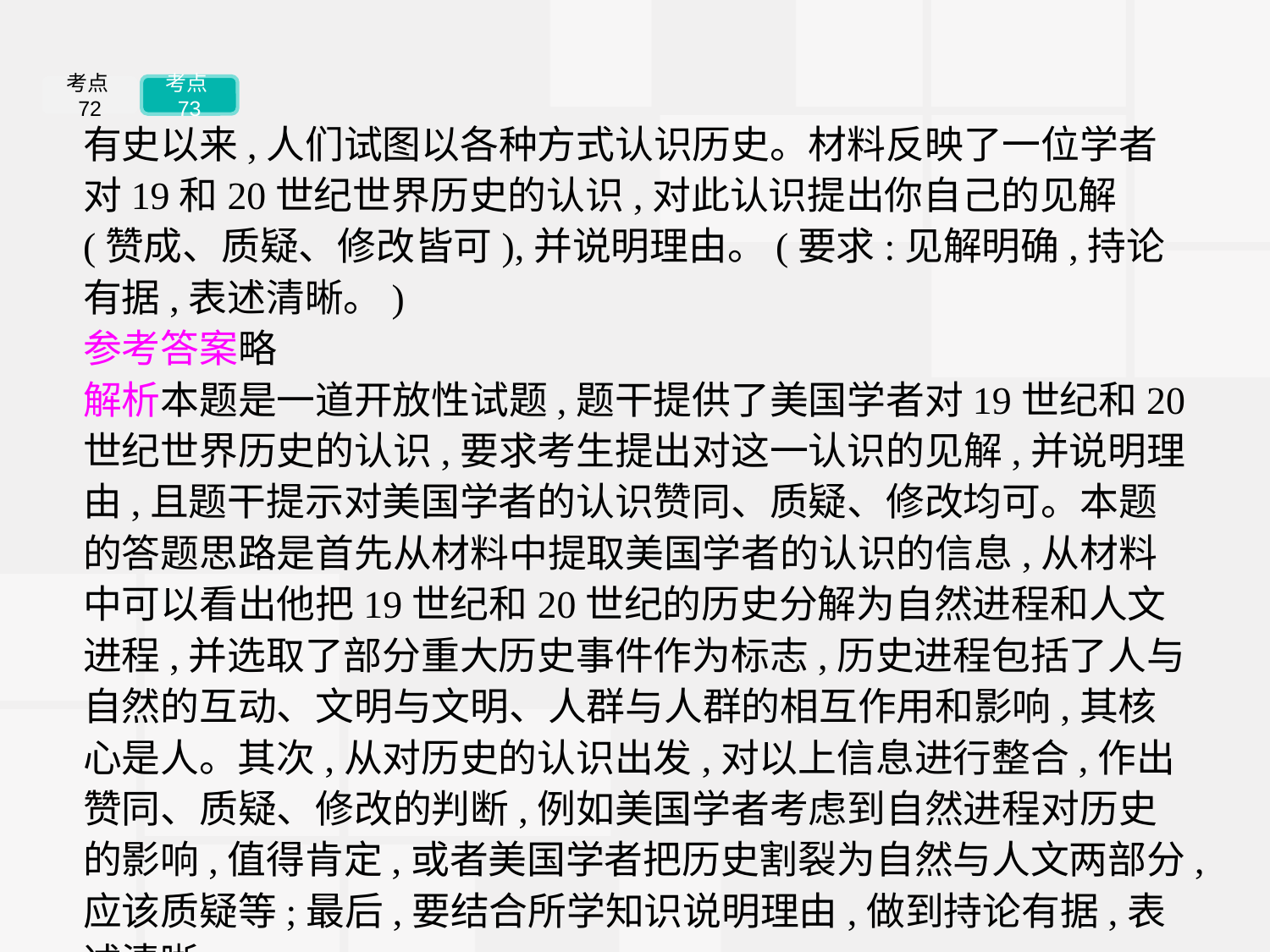

考点72
考点73
有史以来,人们试图以各种方式认识历史。材料反映了一位学者对19和20世纪世界历史的认识,对此认识提出你自己的见解(赞成、质疑、修改皆可),并说明理由。(要求:见解明确,持论有据,表述清晰。)
参考答案略
解析本题是一道开放性试题,题干提供了美国学者对19世纪和20世纪世界历史的认识,要求考生提出对这一认识的见解,并说明理由,且题干提示对美国学者的认识赞同、质疑、修改均可。本题的答题思路是首先从材料中提取美国学者的认识的信息,从材料中可以看出他把19世纪和20世纪的历史分解为自然进程和人文进程,并选取了部分重大历史事件作为标志,历史进程包括了人与自然的互动、文明与文明、人群与人群的相互作用和影响,其核心是人。其次,从对历史的认识出发,对以上信息进行整合,作出赞同、质疑、修改的判断,例如美国学者考虑到自然进程对历史的影响,值得肯定,或者美国学者把历史割裂为自然与人文两部分,应该质疑等;最后,要结合所学知识说明理由,做到持论有据,表述清晰。